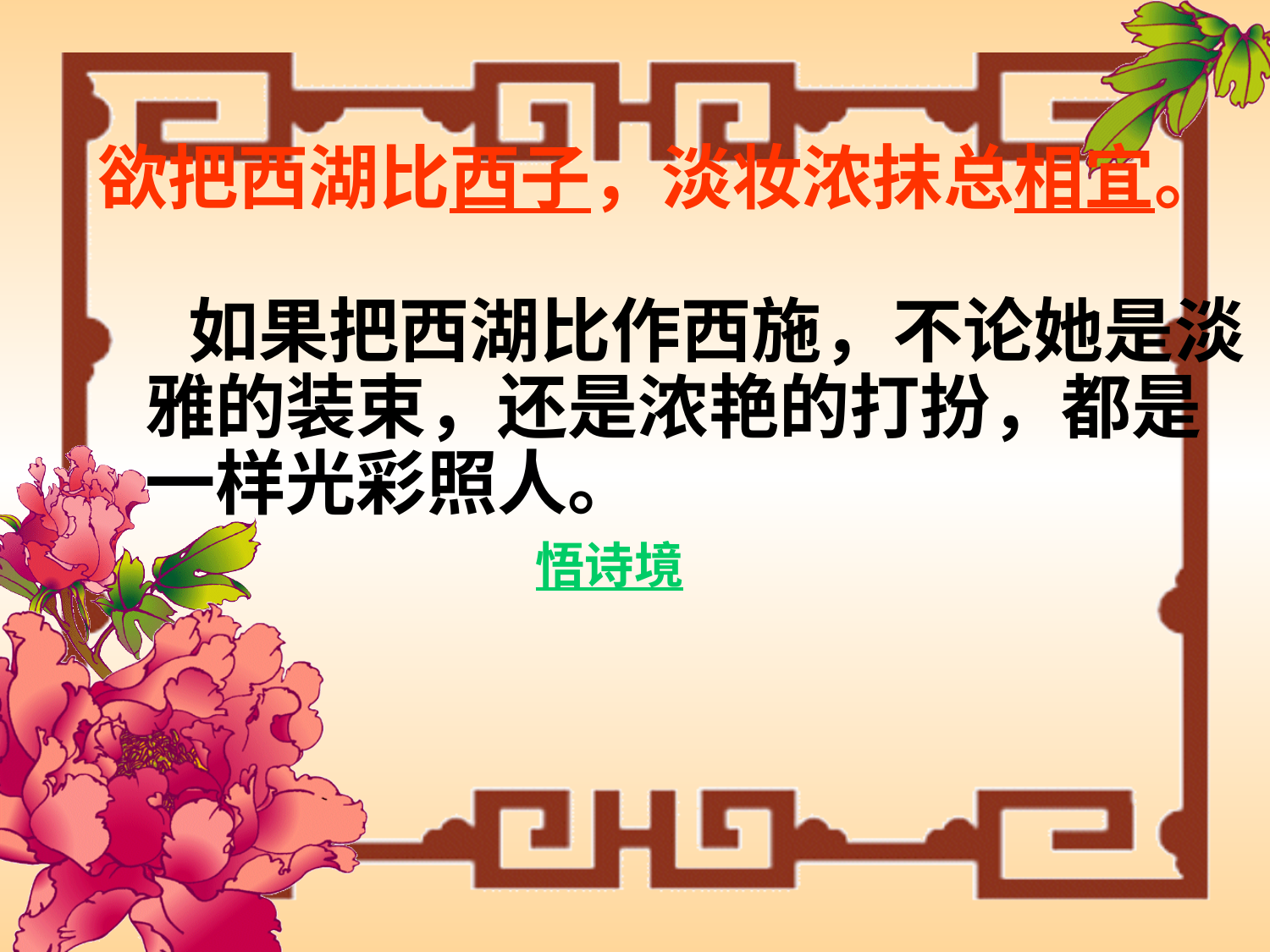

欲把西湖比西子，淡妆浓抹总相宜。

       如果把西湖比作西施，不论她是淡雅的装束，还是浓艳的打扮，都是一样光彩照人。
                                      悟诗境